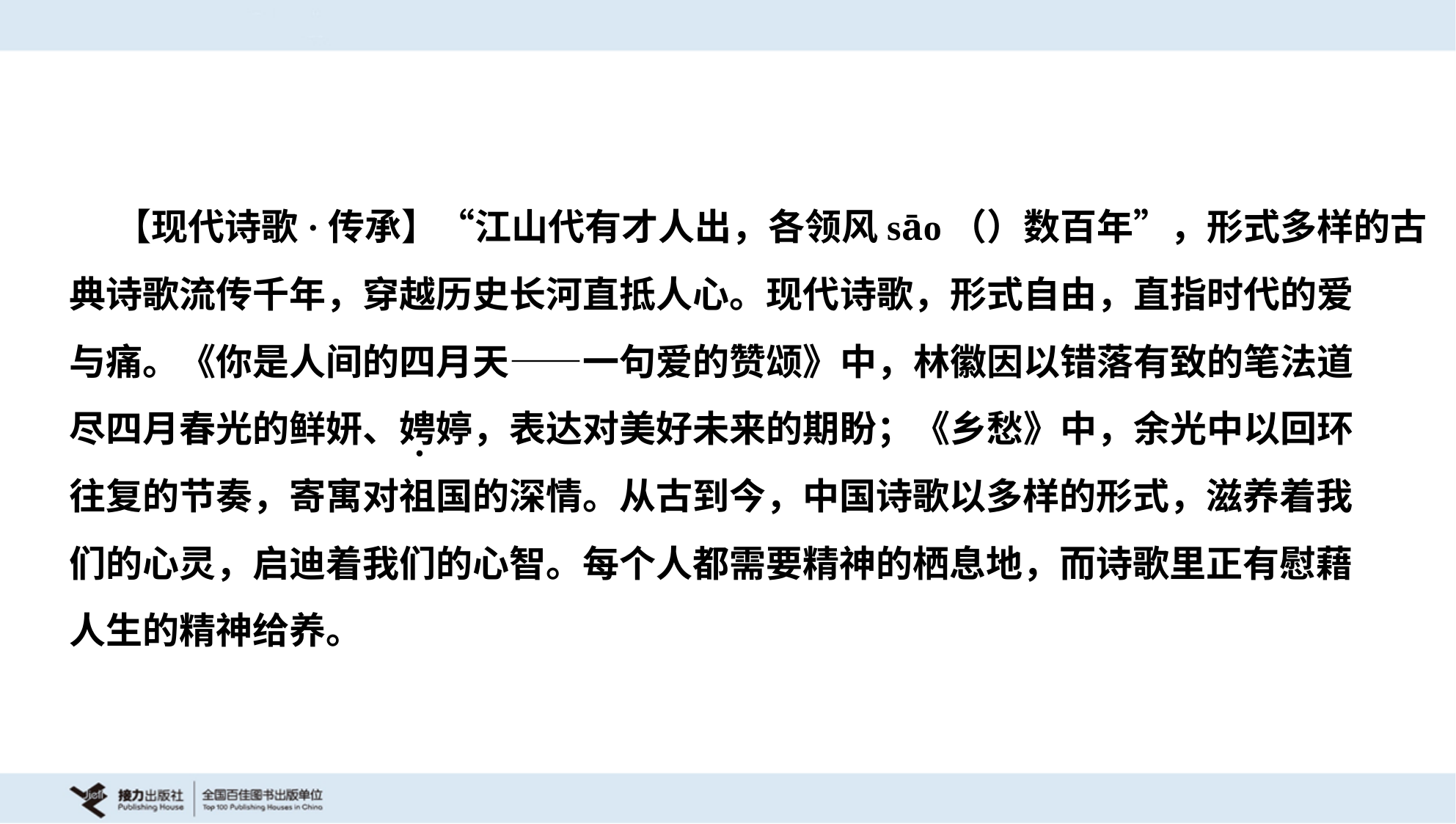

【现代诗歌·传承】“江山代有才人出，各领风sāo（）数百年”，形式多样的古
典诗歌流传千年，穿越历史长河直抵人心。现代诗歌，形式自由，直指时代的爱
与痛。《你是人间的四月天——一句爱的赞颂》中，林徽因以错落有致的笔法道
尽四月春光的鲜妍、娉婷，表达对美好未来的期盼；《乡愁》中，余光中以回环
往复的节奏，寄寓对祖国的深情。从古到今，中国诗歌以多样的形式，滋养着我
们的心灵，启迪着我们的心智。每个人都需要精神的栖息地，而诗歌里正有慰藉
人生的精神给养。